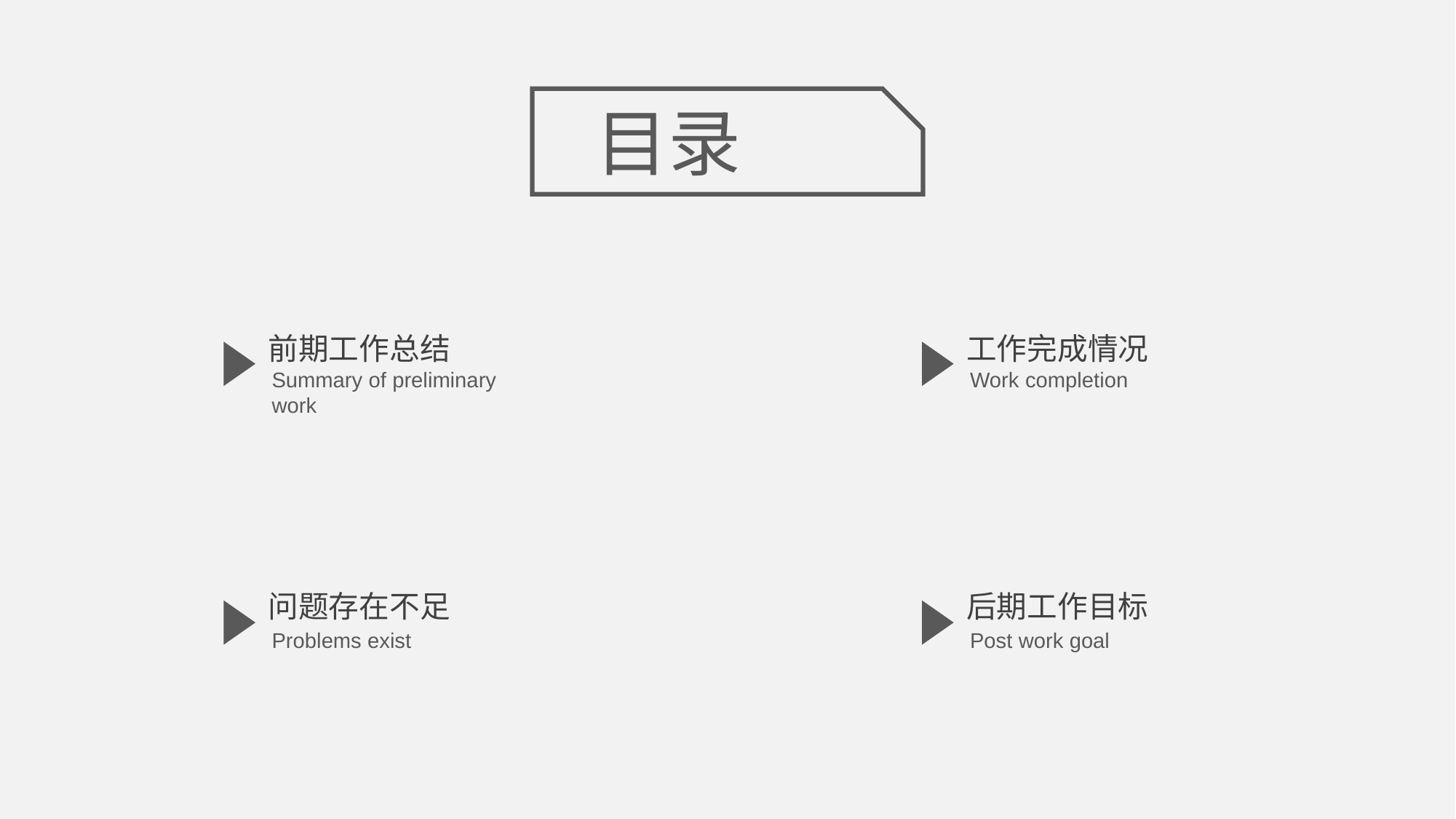

目录
前期工作总结
工作完成情况

Summary of preliminary work
Work completion
问题存在不足
后期工作目标

Problems exist
Post work goal